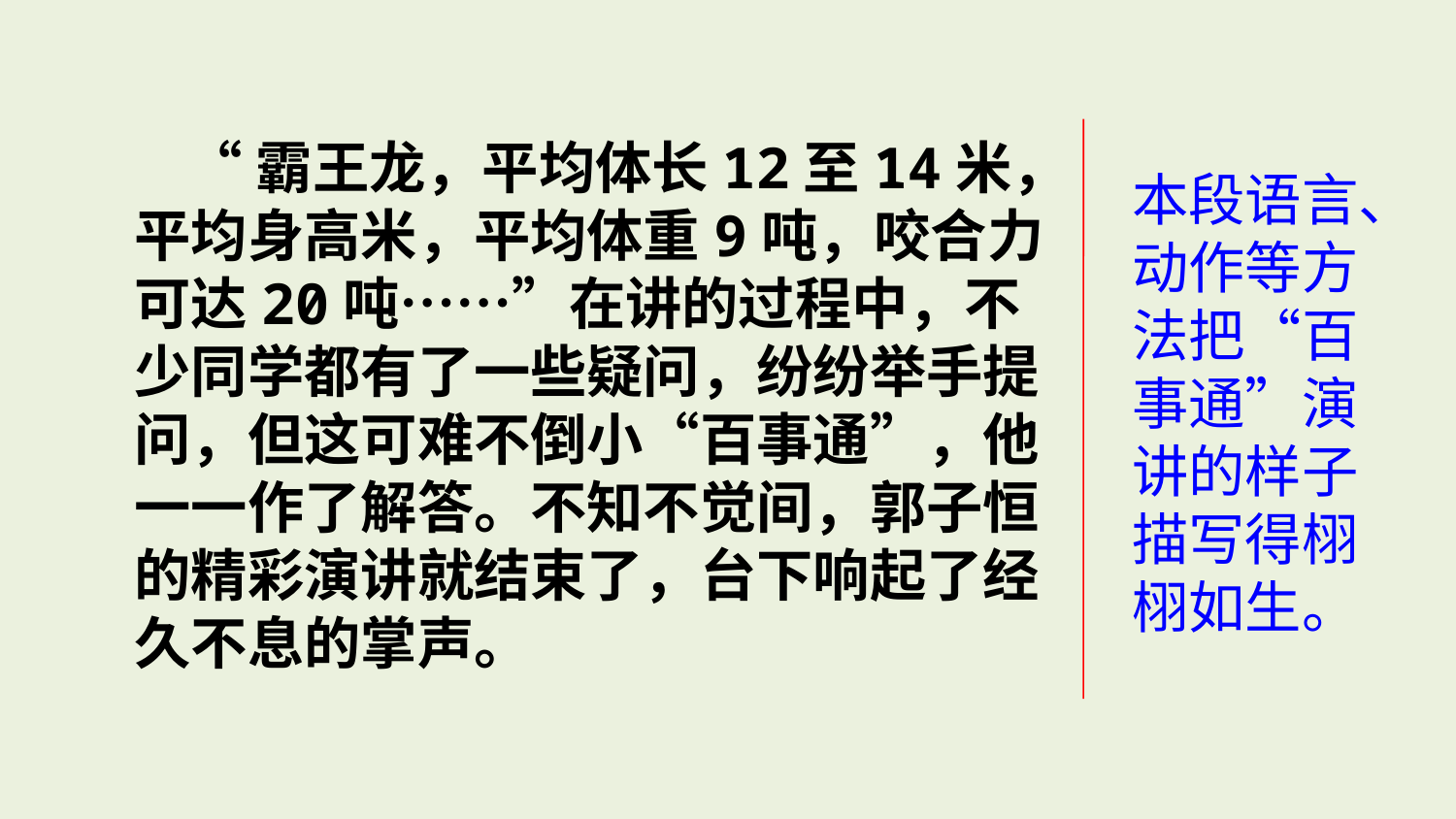

“霸王龙，平均体长12至14米，平均身高米，平均体重9吨，咬合力可达20吨……”在讲的过程中，不少同学都有了一些疑问，纷纷举手提问，但这可难不倒小“百事通”，他一一作了解答。不知不觉间，郭子恒的精彩演讲就结束了，台下响起了经久不息的掌声。
本段语言、动作等方法把“百事通”演讲的样子描写得栩栩如生。